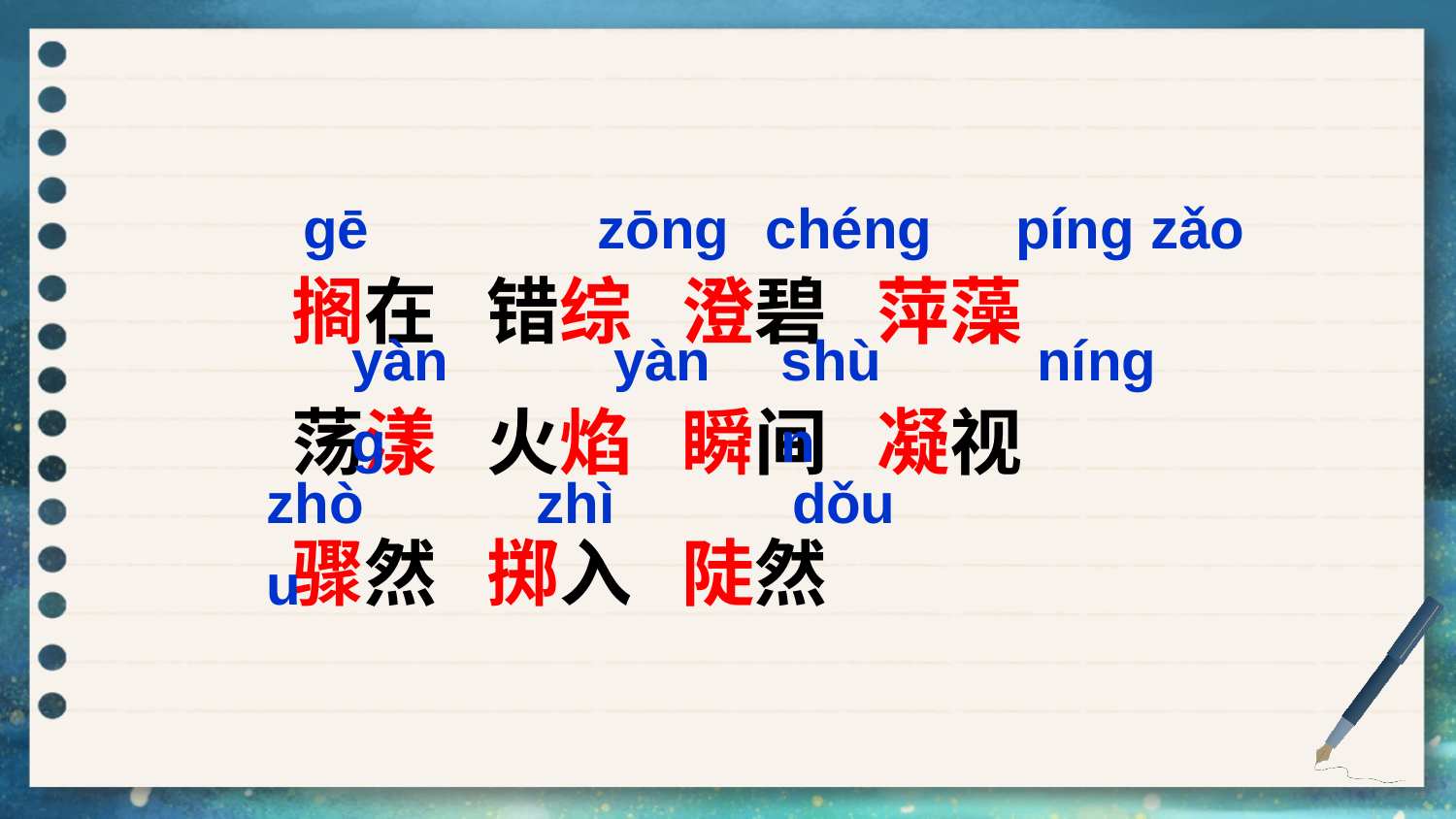

ɡē
zōnɡ
chénɡ
pínɡ zǎo
搁在   错综   澄碧   萍藻
荡漾   火焰   瞬间   凝视
骤然   掷入   陡然
yànɡ
yàn
shùn
nínɡ
zhòu
zhì
dǒu